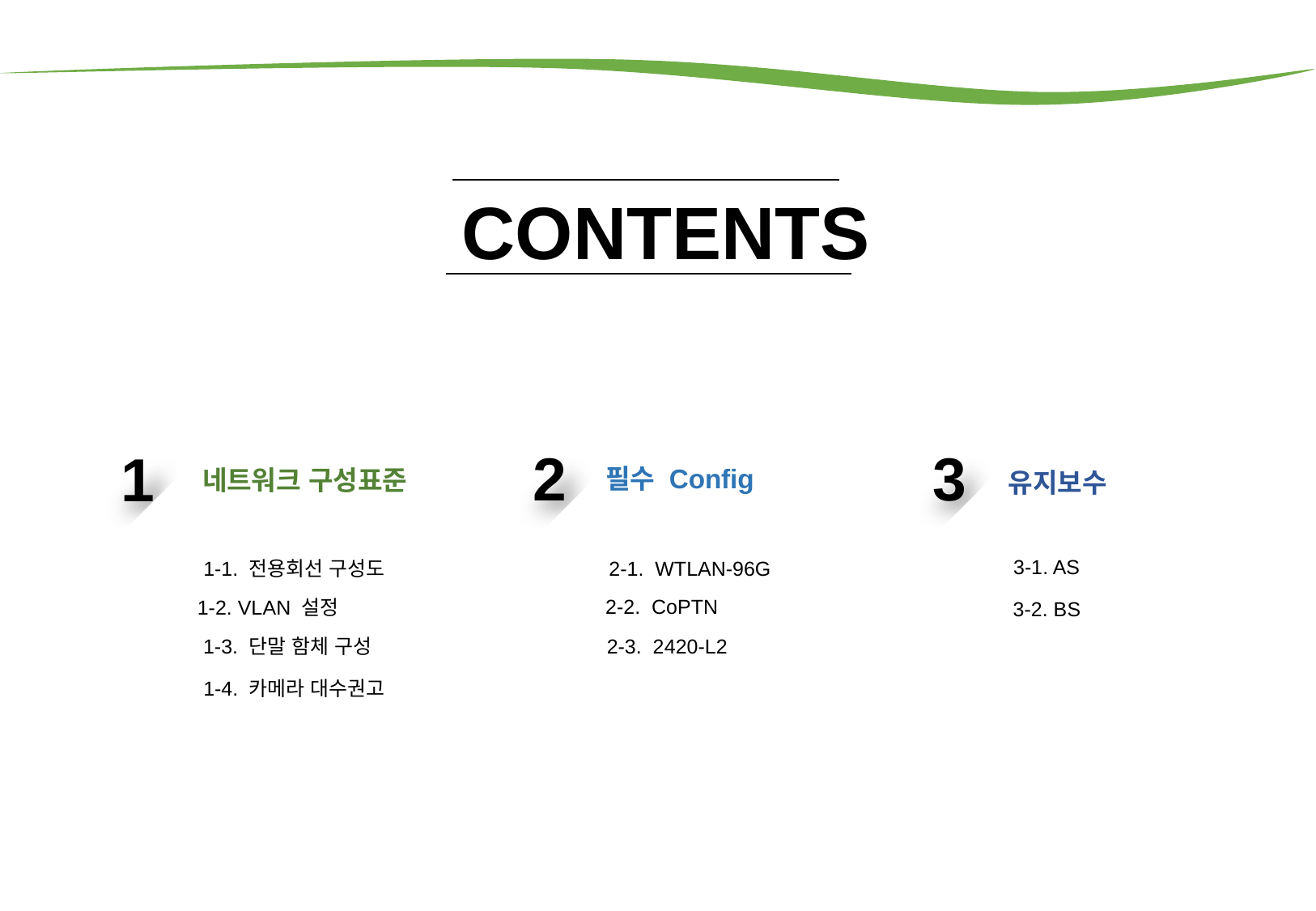

CONTENTS
2

필수 Config
2-1.  WTLAN-96G
2-2.  CoPTN
2-3.  2420-L2
3

유지보수
3-1. AS
3-2. BS
1

네트워크 구성표준
1-1. 전용회선 구성도
1-2. VLAN 설정
1-3. 단말 함체 구성
1-4. 카메라 대수권고